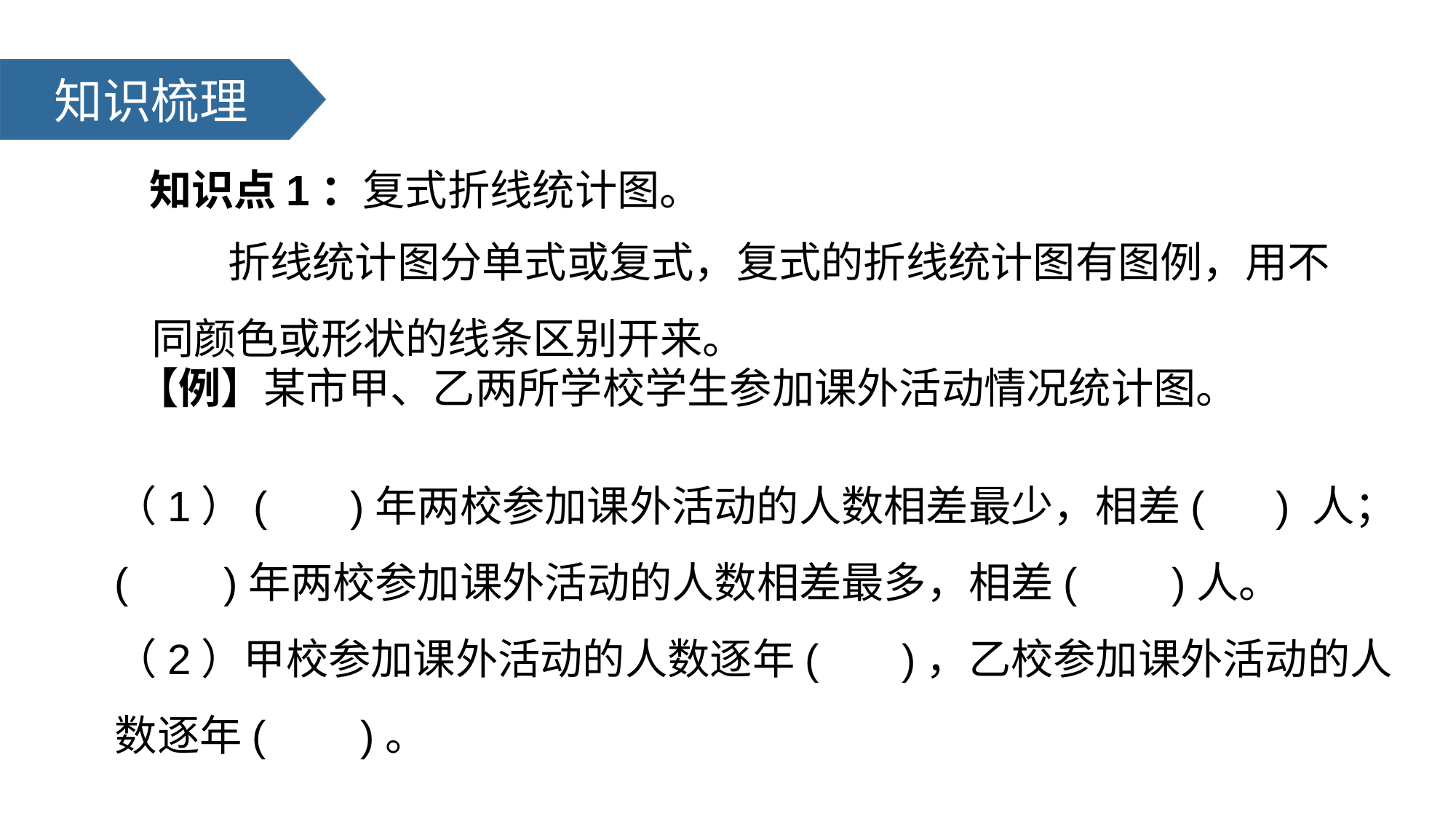

知识梳理
知识点1：复式折线统计图。
       折线统计图分单式或复式，复式的折线统计图有图例，用不同颜色或形状的线条区别开来。
【例】某市甲、乙两所学校学生参加课外活动情况统计图。
（1）(       )年两校参加课外活动的人数相差最少，相差(      ) 人；(        )年两校参加课外活动的人数相差最多，相差(        )人。
（2）甲校参加课外活动的人数逐年(       )，乙校参加课外活动的人数逐年(        )。